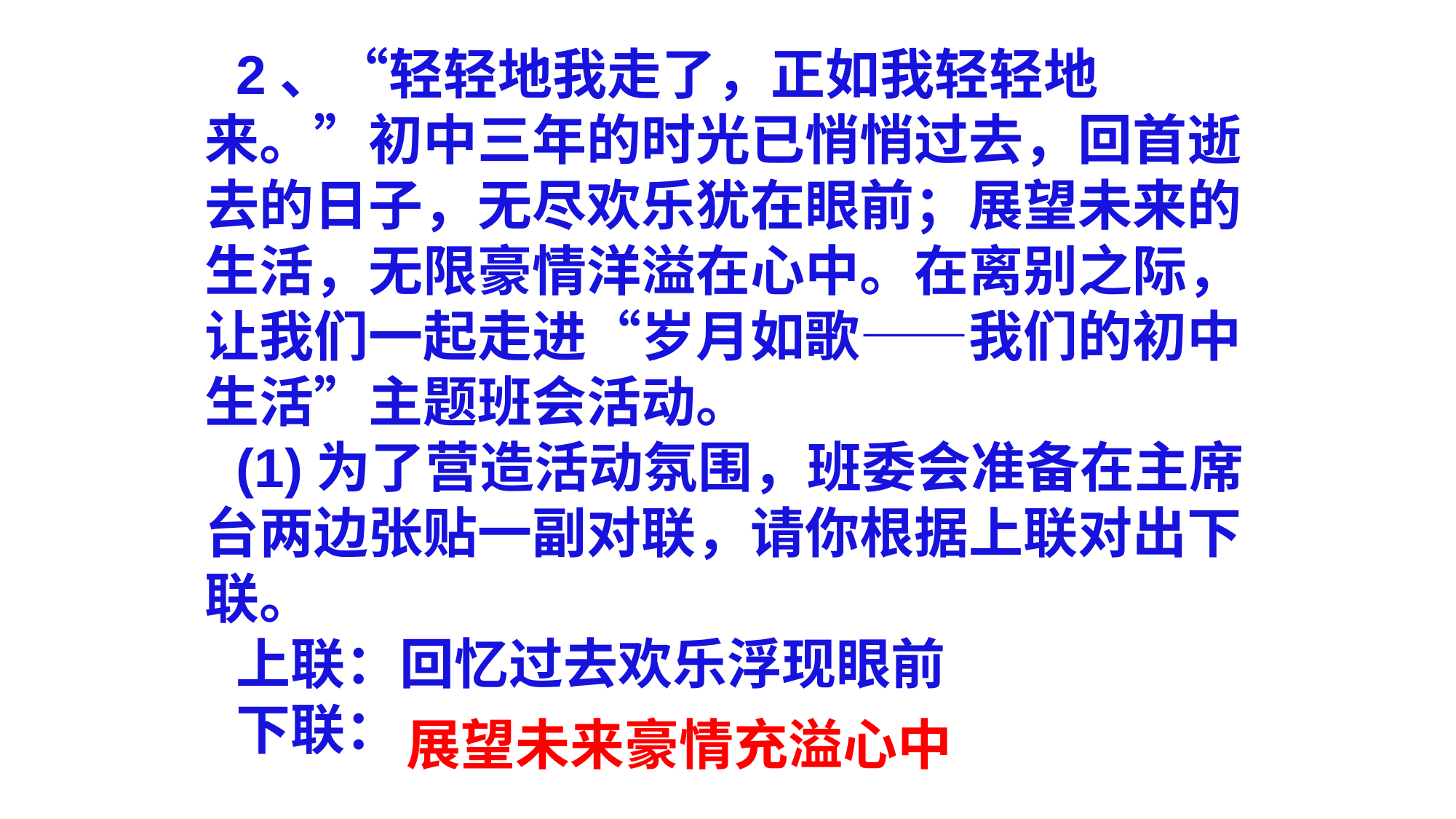

2、“轻轻地我走了，正如我轻轻地来。”初中三年的时光已悄悄过去，回首逝去的日子，无尽欢乐犹在眼前；展望未来的生活，无限豪情洋溢在心中。在离别之际，让我们一起走进“岁月如歌——我们的初中生活”主题班会活动。
(1)为了营造活动氛围，班委会准备在主席台两边张贴一副对联，请你根据上联对出下联。
上联：回忆过去欢乐浮现眼前
下联：
展望未来豪情充溢心中